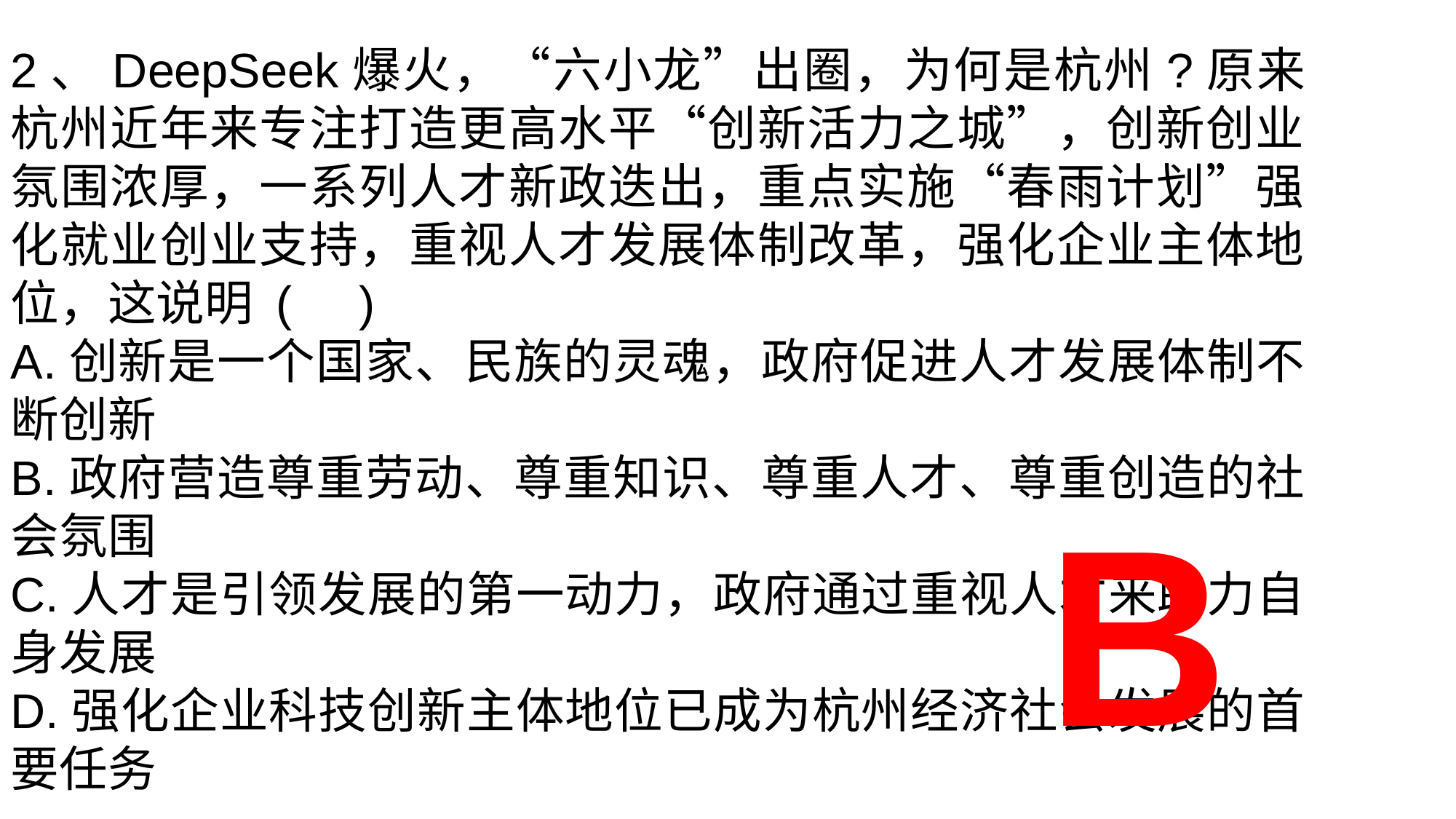

2、DeepSeek爆火，“六小龙”出圈，为何是杭州?原来杭州近年来专注打造更高水平“创新活力之城”，创新创业氛围浓厚，一系列人才新政迭出，重点实施“春雨计划”强化就业创业支持，重视人才发展体制改革，强化企业主体地位，这说明 (     )
A.创新是一个国家、民族的灵魂，政府促进人才发展体制不断创新
B.政府营造尊重劳动、尊重知识、尊重人才、尊重创造的社会氛围
C.人才是引领发展的第一动力，政府通过重视人才来助力自身发展
D.强化企业科技创新主体地位已成为杭州经济社会发展的首要任务
 B